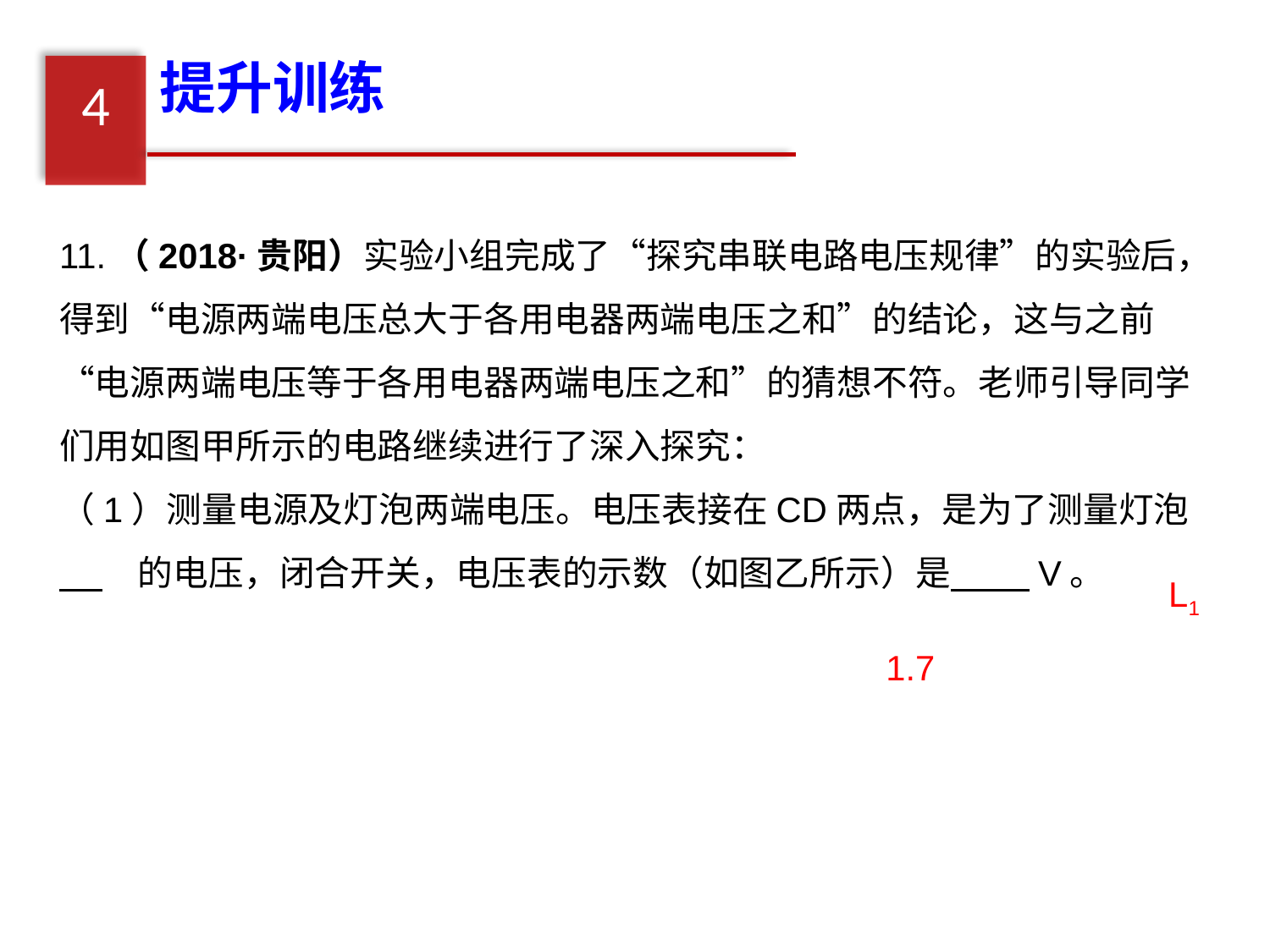

提升训练

4
11.（2018·贵阳）实验小组完成了“探究串联电路电压规律”的实验后，得到“电源两端电压总大于各用电器两端电压之和”的结论，这与之前“电源两端电压等于各用电器两端电压之和”的猜想不符。老师引导同学们用如图甲所示的电路继续进行了深入探究：
（1）测量电源及灯泡两端电压。电压表接在CD两点，是为了测量灯泡　 　的电压，闭合开关，电压表的示数（如图乙所示）是　 　V。
L1
1.7